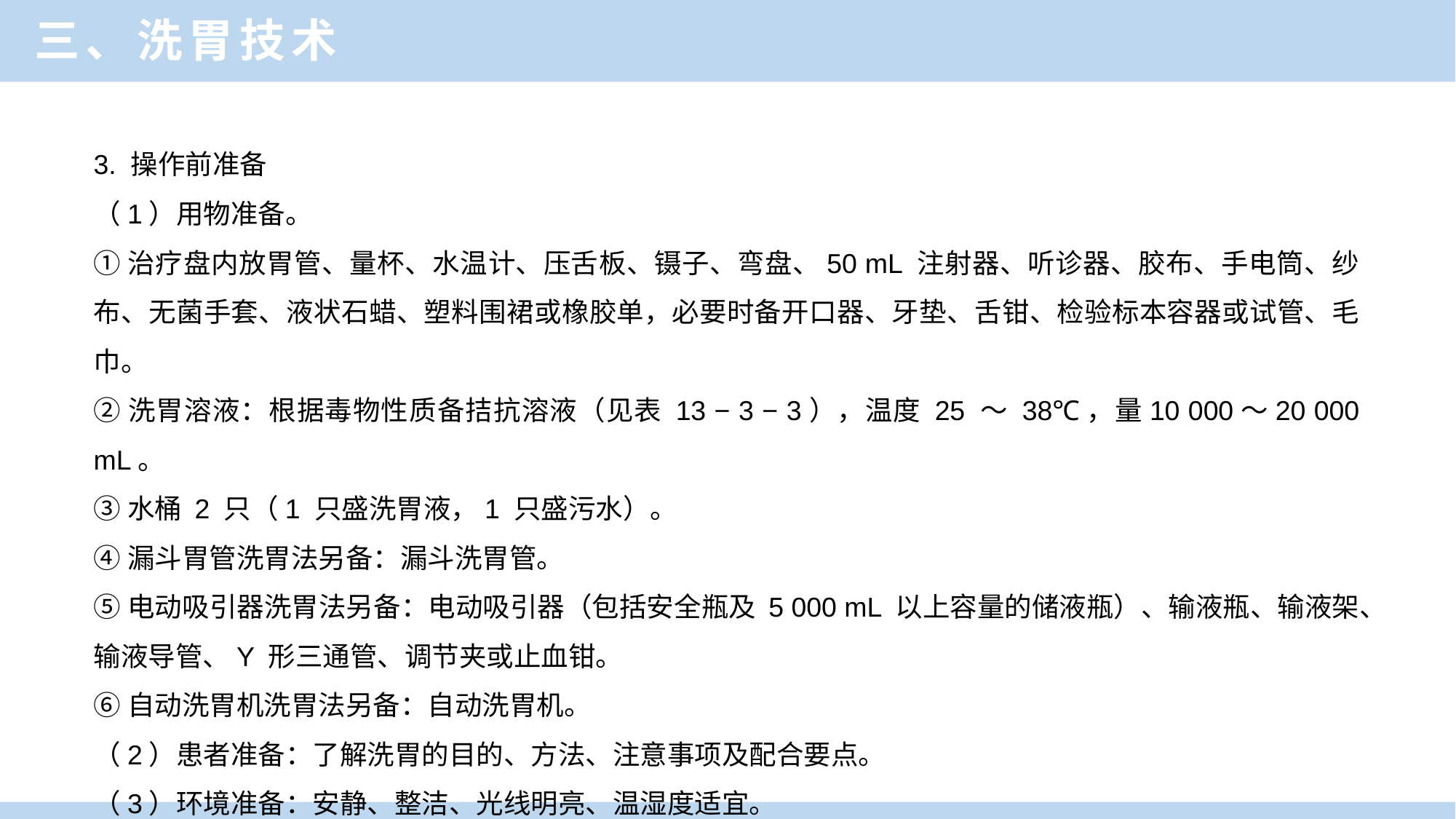

三、洗胃技术
3. 操作前准备
（1）用物准备。
①治疗盘内放胃管、量杯、水温计、压舌板、镊子、弯盘、50 mL 注射器、听诊器、胶布、手电筒、纱布、无菌手套、液状石蜡、塑料围裙或橡胶单，必要时备开口器、牙垫、舌钳、检验标本容器或试管、毛巾。
②洗胃溶液：根据毒物性质备拮抗溶液（见表 13 − 3 − 3），温度 25 ～ 38℃，量10 000～20 000 mL。
③水桶 2 只（1 只盛洗胃液，1 只盛污水）。
④漏斗胃管洗胃法另备：漏斗洗胃管。
⑤电动吸引器洗胃法另备：电动吸引器（包括安全瓶及 5 000 mL 以上容量的储液瓶）、输液瓶、输液架、输液导管、Y 形三通管、调节夹或止血钳。
⑥自动洗胃机洗胃法另备：自动洗胃机。
（2）患者准备：了解洗胃的目的、方法、注意事项及配合要点。
（3）环境准备：安静、整洁、光线明亮、温湿度适宜。